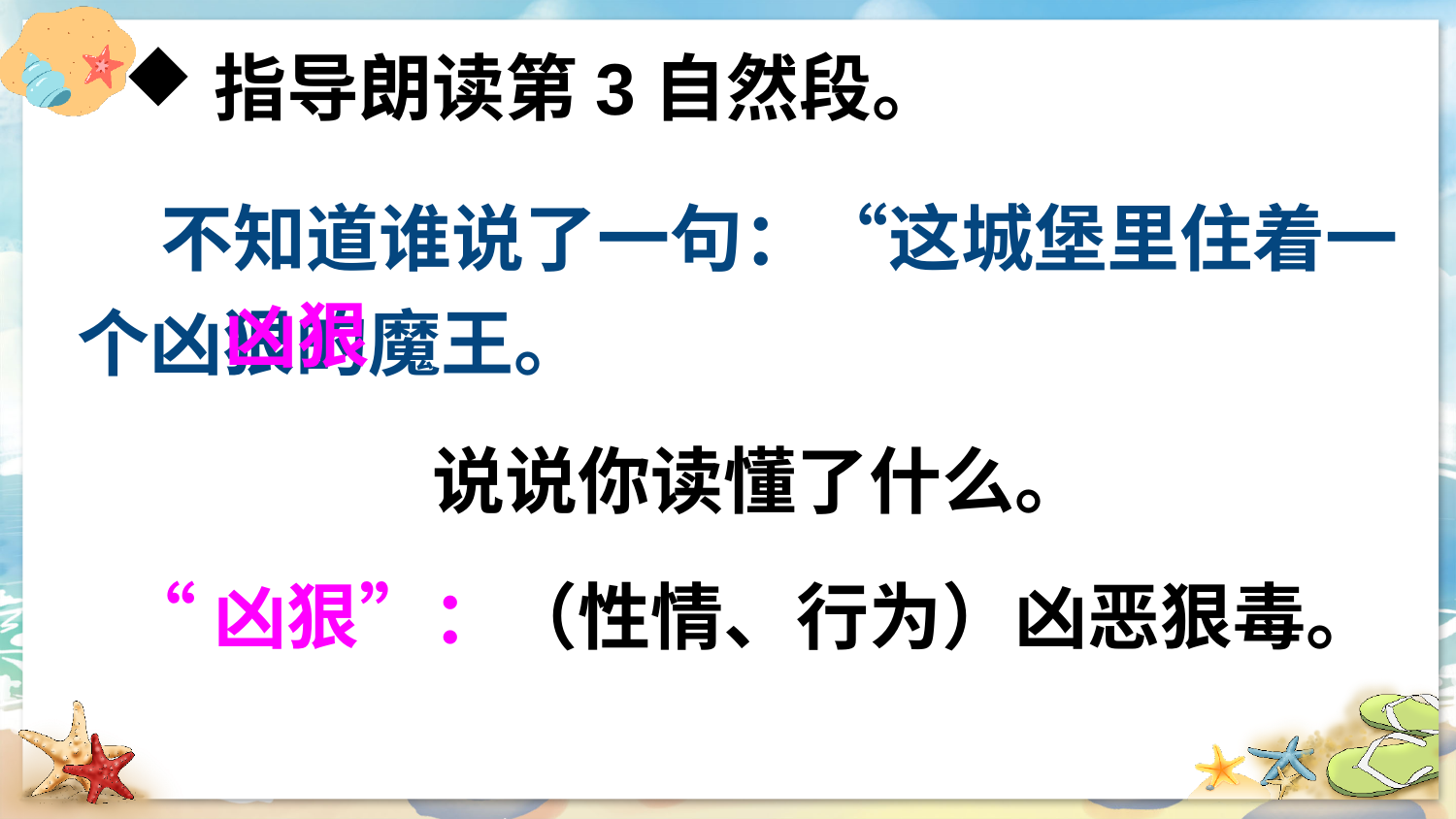

指导朗读第3自然段。
    不知道谁说了一句：“这城堡里住着一个凶狠的魔王。
凶狠
说说你读懂了什么。
“凶狠”：（性情、行为）凶恶狠毒。